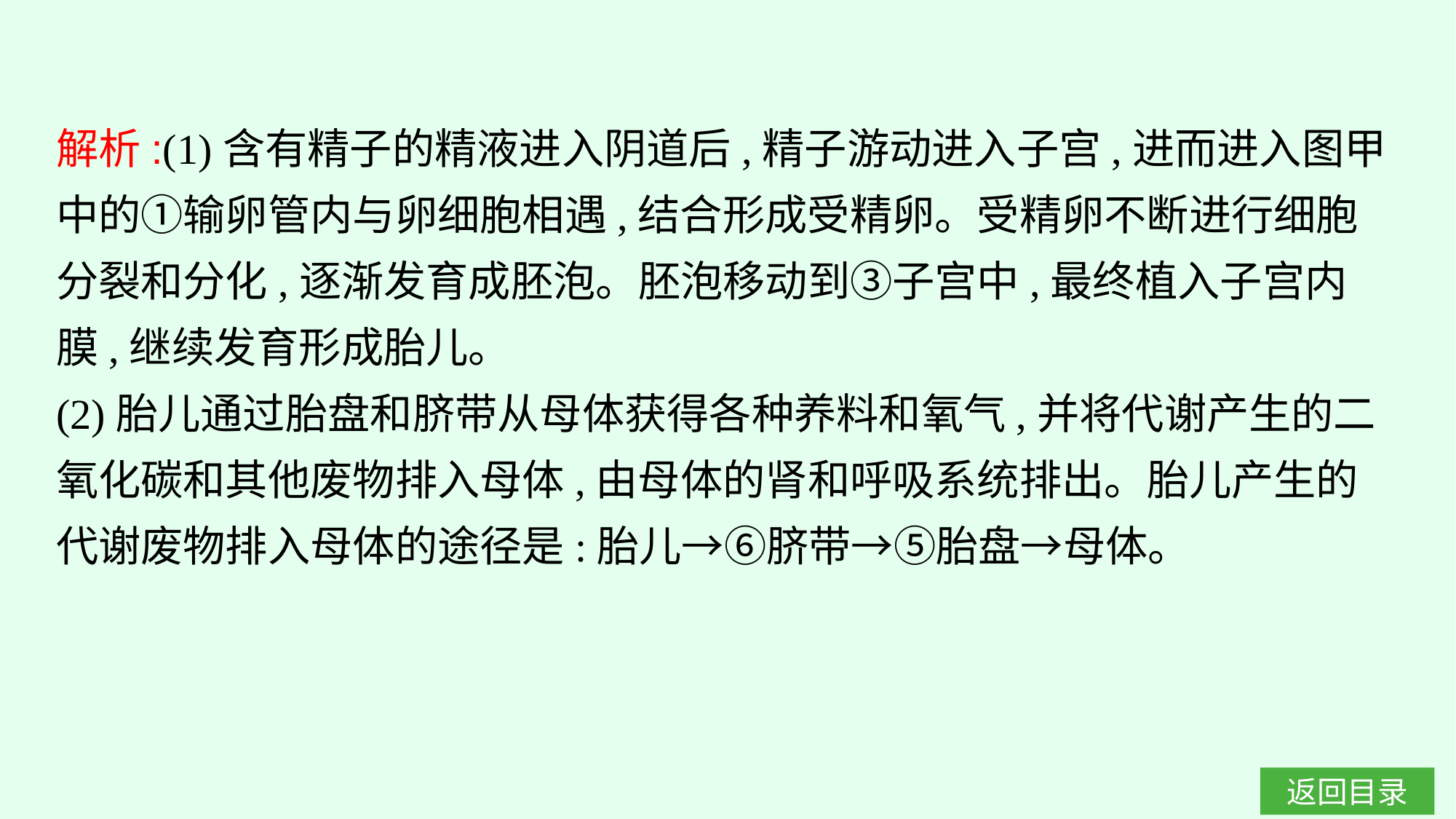

解析:(1)含有精子的精液进入阴道后,精子游动进入子宫,进而进入图甲中的①输卵管内与卵细胞相遇,结合形成受精卵。受精卵不断进行细胞分裂和分化,逐渐发育成胚泡。胚泡移动到③子宫中,最终植入子宫内膜,继续发育形成胎儿。
(2)胎儿通过胎盘和脐带从母体获得各种养料和氧气,并将代谢产生的二氧化碳和其他废物排入母体,由母体的肾和呼吸系统排出。胎儿产生的代谢废物排入母体的途径是:胎儿→⑥脐带→⑤胎盘→母体。